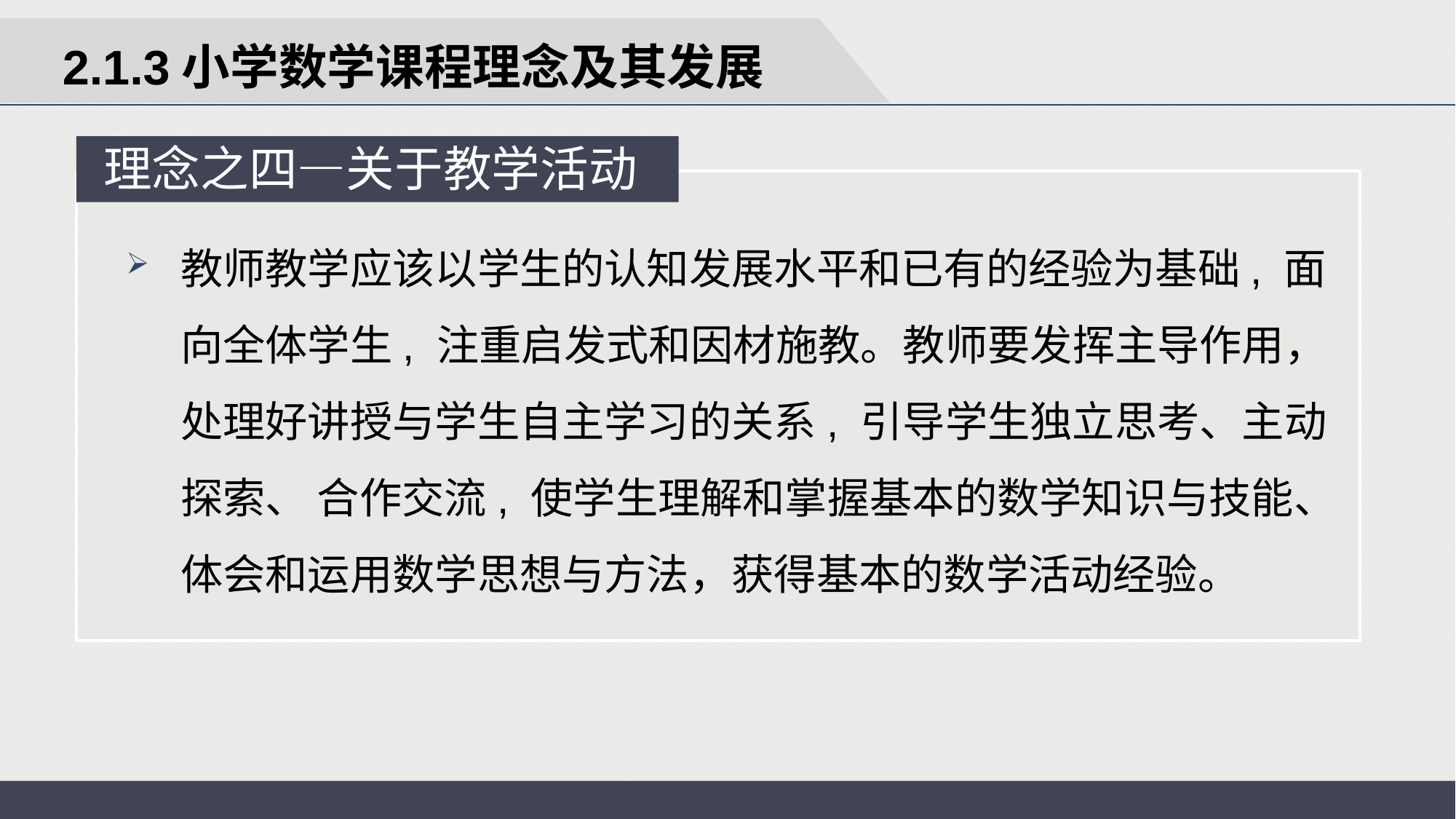

2.1.3小学数学课程理念及其发展
理念之四—关于教学活动

教师教学应该以学生的认知发展水平和已有的经验为基础, 面向全体学生, 注重启发式和因材施教。教师要发挥主导作用，处理好讲授与学生自主学习的关系, 引导学生独立思考、主动探索、 合作交流, 使学生理解和掌握基本的数学知识与技能、 体会和运用数学思想与方法，获得基本的数学活动经验。